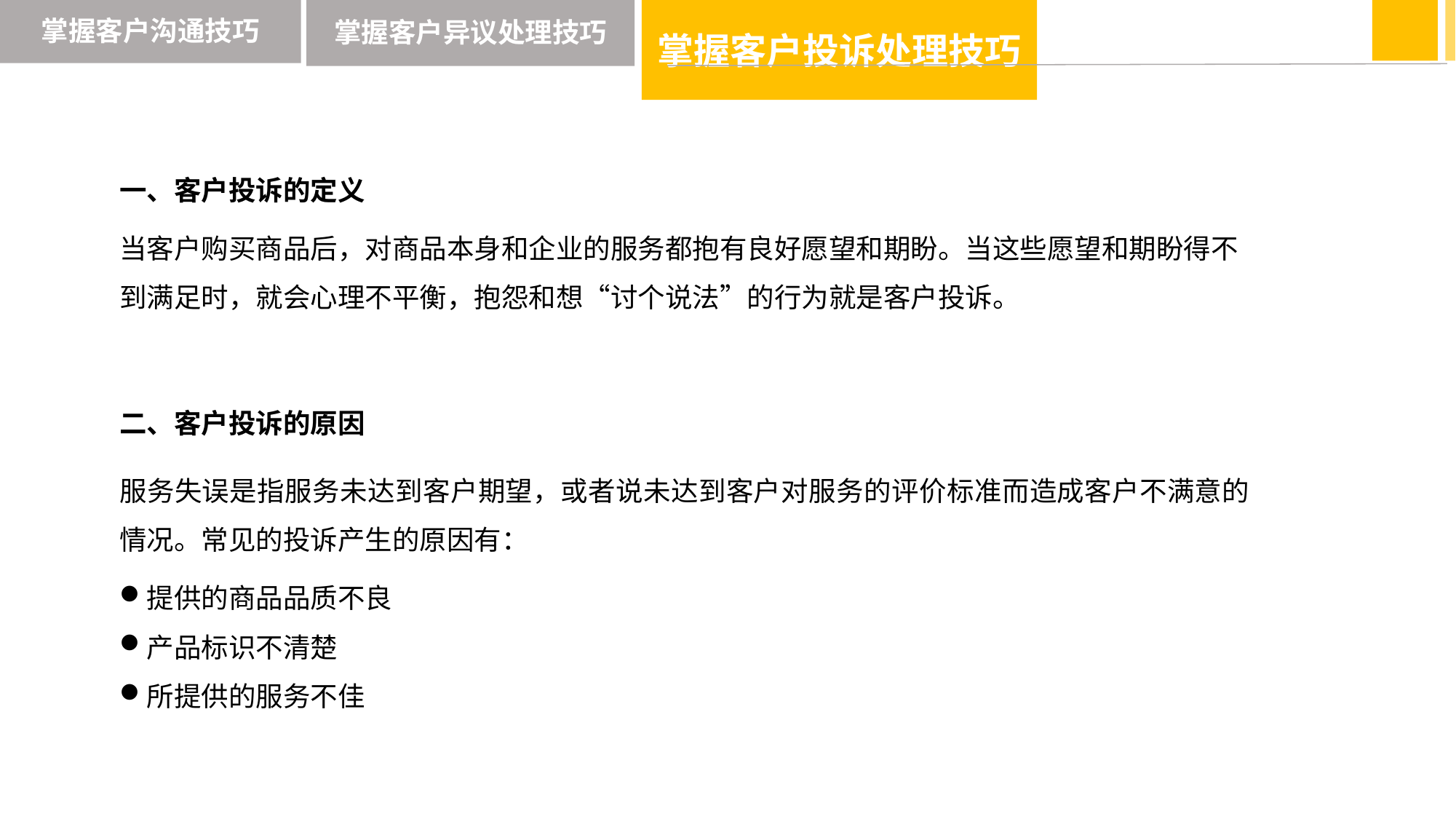

掌握客户投诉处理技巧
掌握客户沟通技巧
掌握客户异议处理技巧

一、客户投诉的定义
当客户购买商品后，对商品本身和企业的服务都抱有良好愿望和期盼。当这些愿望和期盼得不到满足时，就会心理不平衡，抱怨和想“讨个说法”的行为就是客户投诉。

二、客户投诉的原因
服务失误是指服务未达到客户期望，或者说未达到客户对服务的评价标准而造成客户不满意的情况。常见的投诉产生的原因有：
提供的商品品质不良
产品标识不清楚
所提供的服务不佳